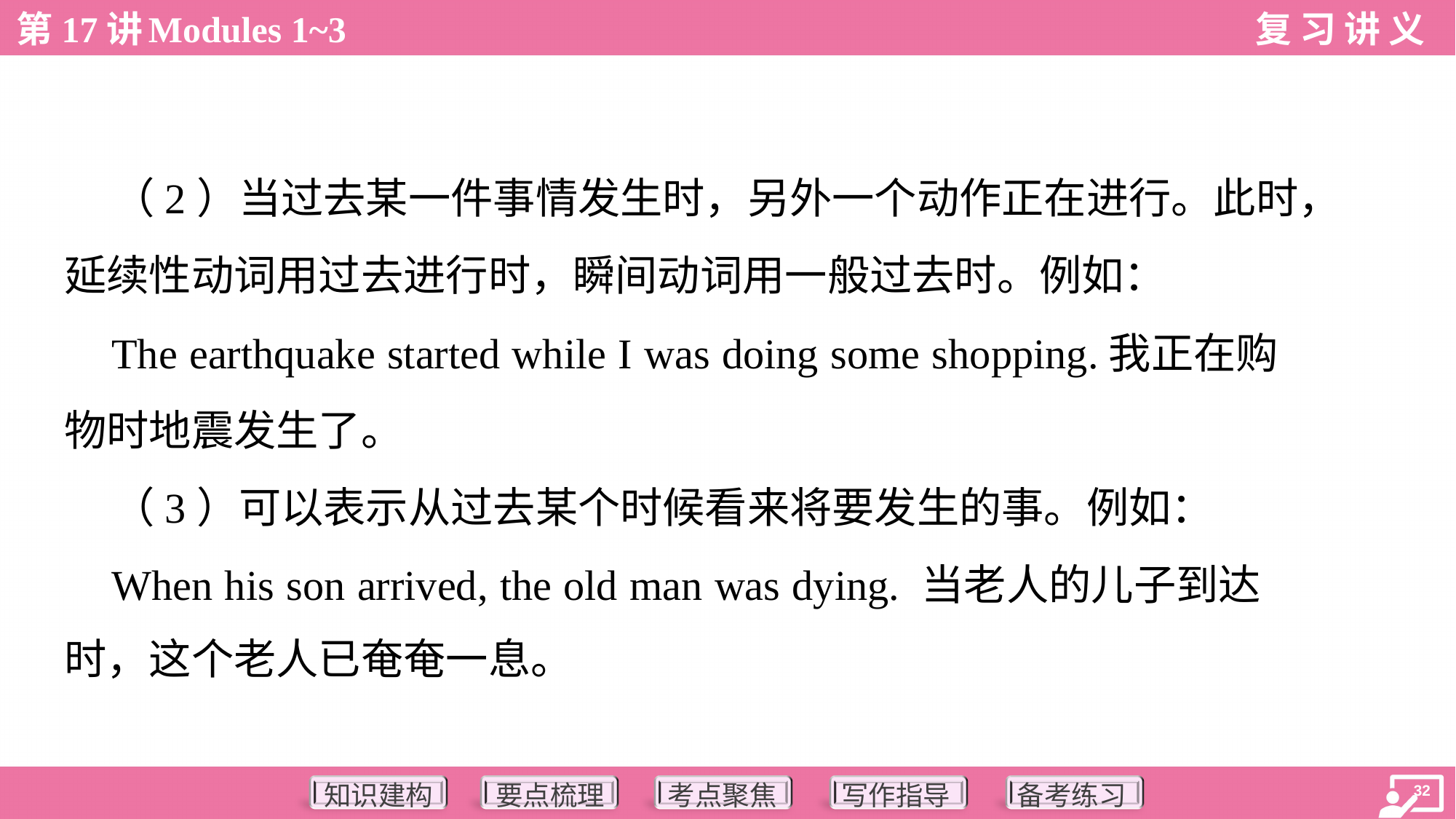

（2）当过去某一件事情发生时，另外一个动作正在进行。此时，
延续性动词用过去进行时，瞬间动词用一般过去时。例如：
    The earthquake started while I was doing some shopping.我正在购
物时地震发生了。
    （3）可以表示从过去某个时候看来将要发生的事。例如：
    When his son arrived, the old man was dying. 当老人的儿子到达
时，这个老人已奄奄一息。